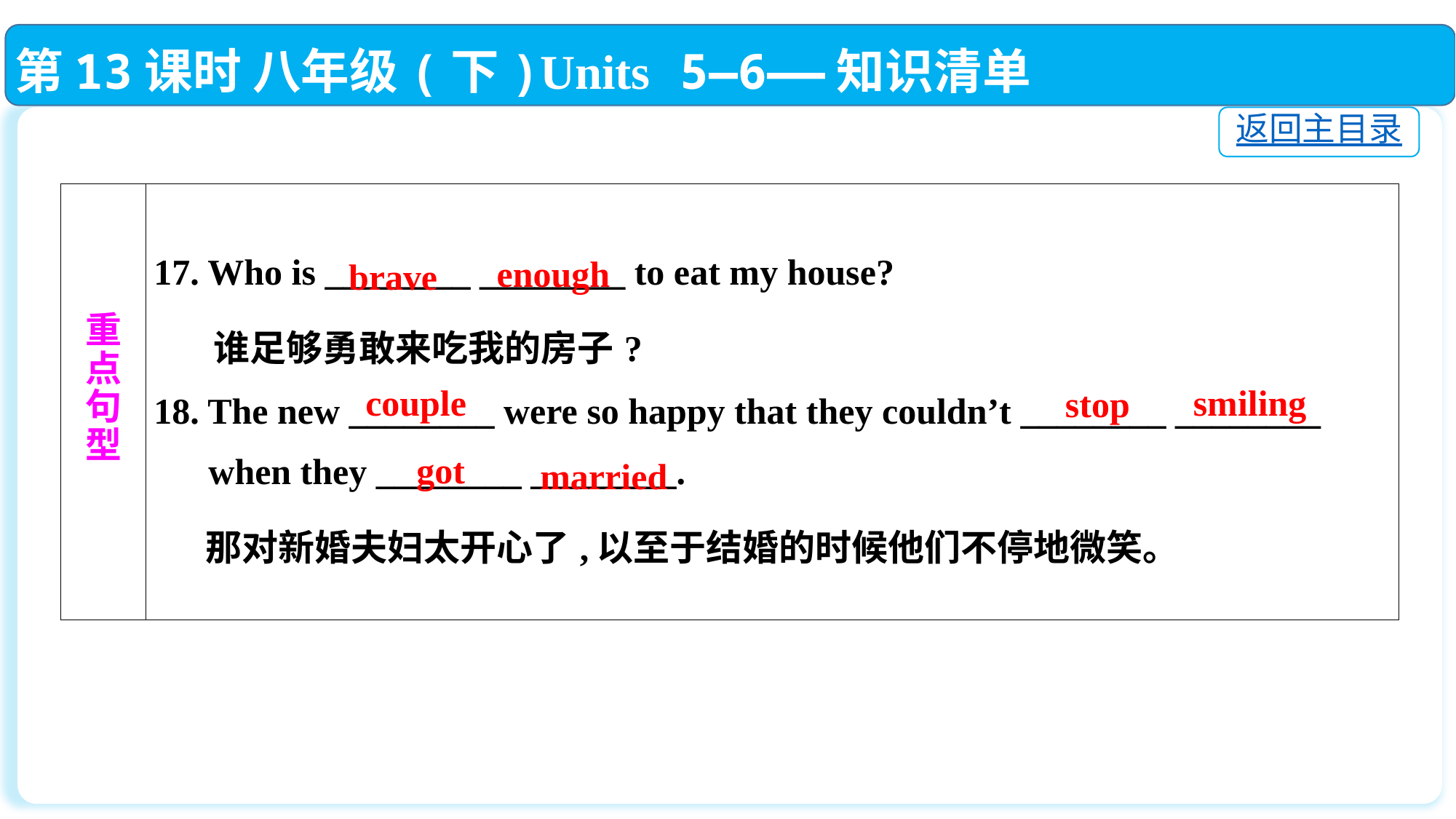

第13课时 八年级(下)Units 5—6——知识清单

返回主目录
| 重 点 句 型 | 17. Who is \_\_\_\_\_\_\_\_ \_\_\_\_\_\_\_\_ to eat my house? 谁足够勇敢来吃我的房子? 18. The new \_\_\_\_\_\_\_\_ were so happy that they couldn’t \_\_\_\_\_\_\_\_ \_\_\_\_\_\_\_\_ when they \_\_\_\_\_\_\_\_ \_\_\_\_\_\_\_\_. 那对新婚夫妇太开心了,以至于结婚的时候他们不停地微笑。 |
| --- | --- |
enough
brave

couple
smiling
stop
got
married